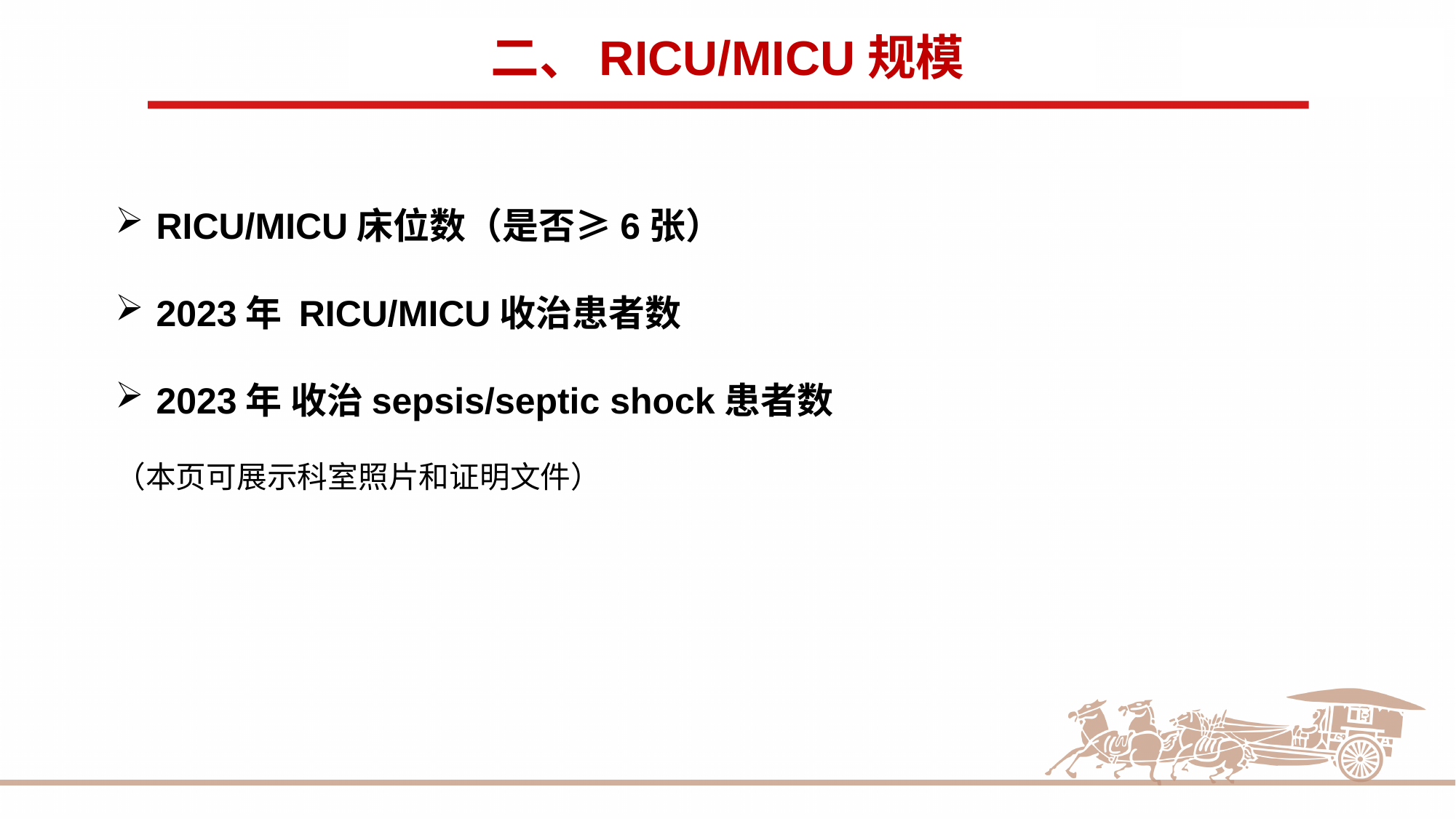

二、RICU/MICU规模
RICU/MICU床位数（是否≥6张）
2023年 RICU/MICU收治患者数
2023年 收治sepsis/septic shock患者数
（本页可展示科室照片和证明文件）